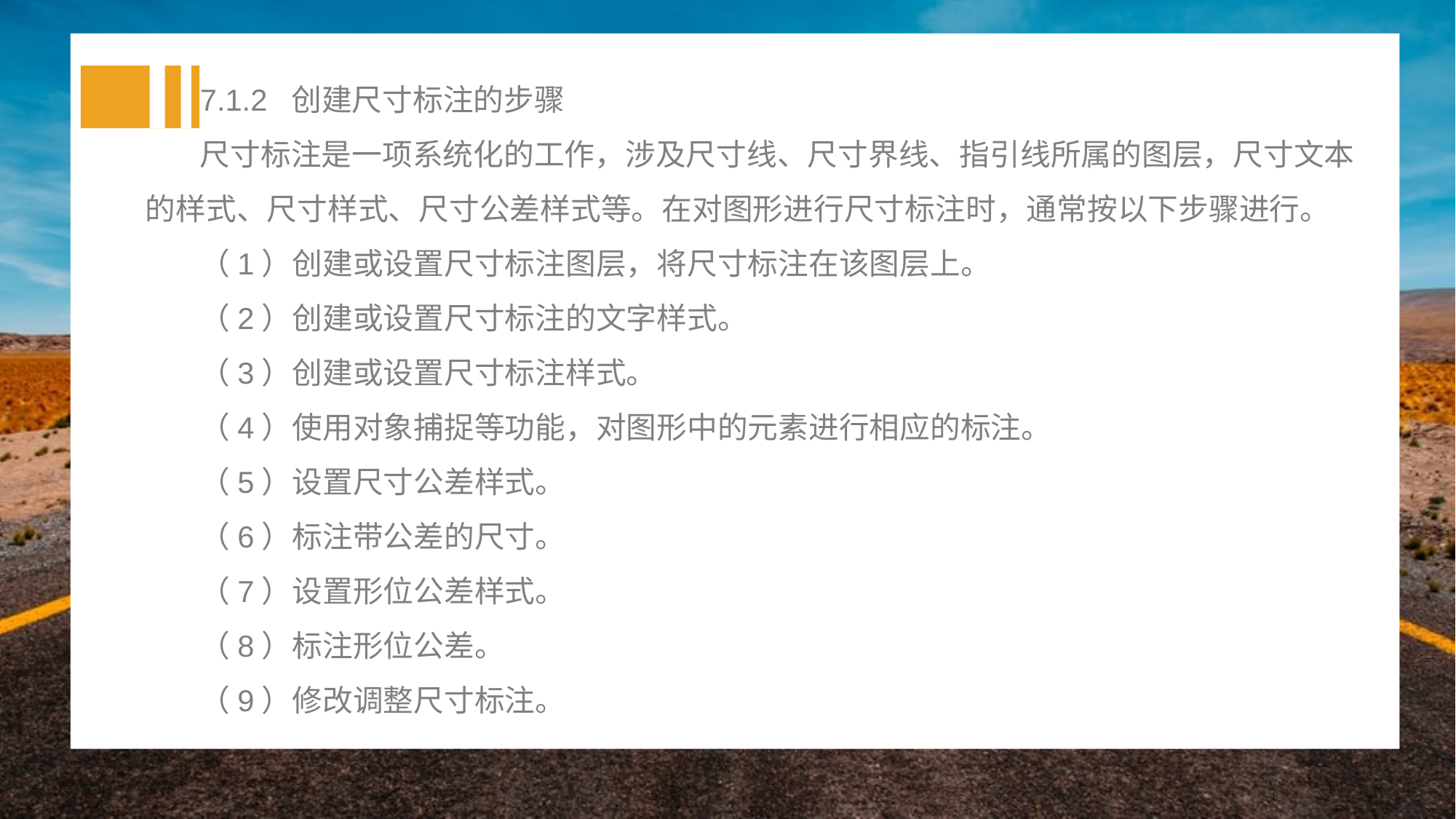

7.1.2  创建尺寸标注的步骤
尺寸标注是一项系统化的工作，涉及尺寸线、尺寸界线、指引线所属的图层，尺寸文本的样式、尺寸样式、尺寸公差样式等。在对图形进行尺寸标注时，通常按以下步骤进行。
（1）创建或设置尺寸标注图层，将尺寸标注在该图层上。
（2）创建或设置尺寸标注的文字样式。
（3）创建或设置尺寸标注样式。
（4）使用对象捕捉等功能，对图形中的元素进行相应的标注。
（5）设置尺寸公差样式。
（6）标注带公差的尺寸。
（7）设置形位公差样式。
（8）标注形位公差。
（9）修改调整尺寸标注。